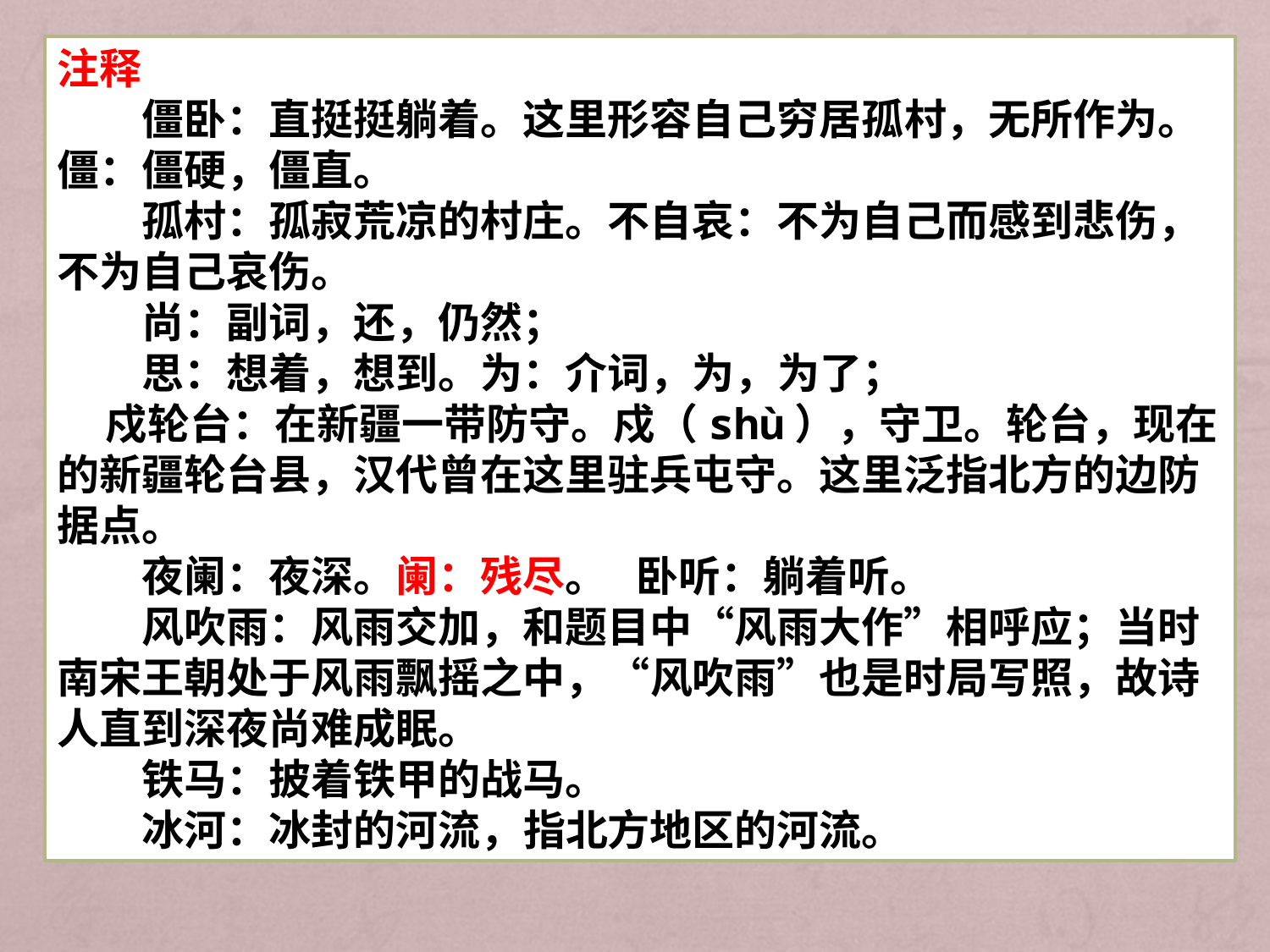

注释
　　僵卧：直挺挺躺着。这里形容自己穷居孤村，无所作为。僵：僵硬，僵直。
　　孤村：孤寂荒凉的村庄。不自哀：不为自己而感到悲伤，不为自己哀伤。
　　尚：副词，还，仍然；
　　思：想着，想到。为：介词，为，为了；
    戍轮台：在新疆一带防守。戍（shù），守卫。轮台，现在的新疆轮台县，汉代曾在这里驻兵屯守。这里泛指北方的边防据点。
　　夜阑：夜深。阑：残尽。   卧听：躺着听。
　　风吹雨：风雨交加，和题目中“风雨大作”相呼应；当时南宋王朝处于风雨飘摇之中，“风吹雨”也是时局写照，故诗人直到深夜尚难成眠。
　　铁马：披着铁甲的战马。
　　冰河：冰封的河流，指北方地区的河流。